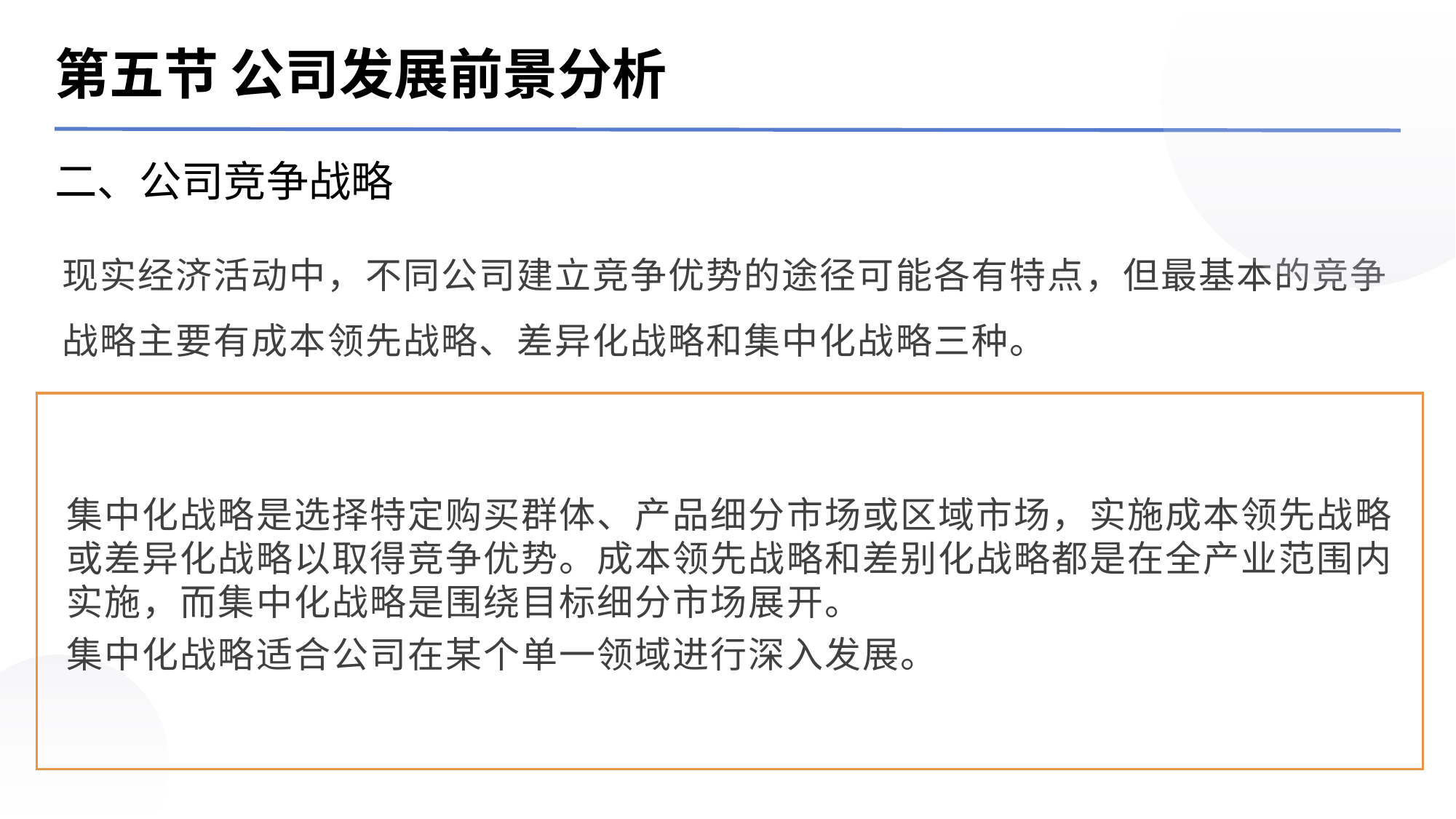

第五节 公司发展前景分析
二、公司竞争战略
现实经济活动中，不同公司建立竞争优势的途径可能各有特点，但最基本的竞争战略主要有成本领先战略、差异化战略和集中化战略三种。

集中化战略是选择特定购买群体、产品细分市场或区域市场，实施成本领先战略或差异化战略以取得竞争优势。成本领先战略和差别化战略都是在全产业范围内实施，而集中化战略是围绕目标细分市场展开。
集中化战略适合公司在某个单一领域进行深入发展。

84